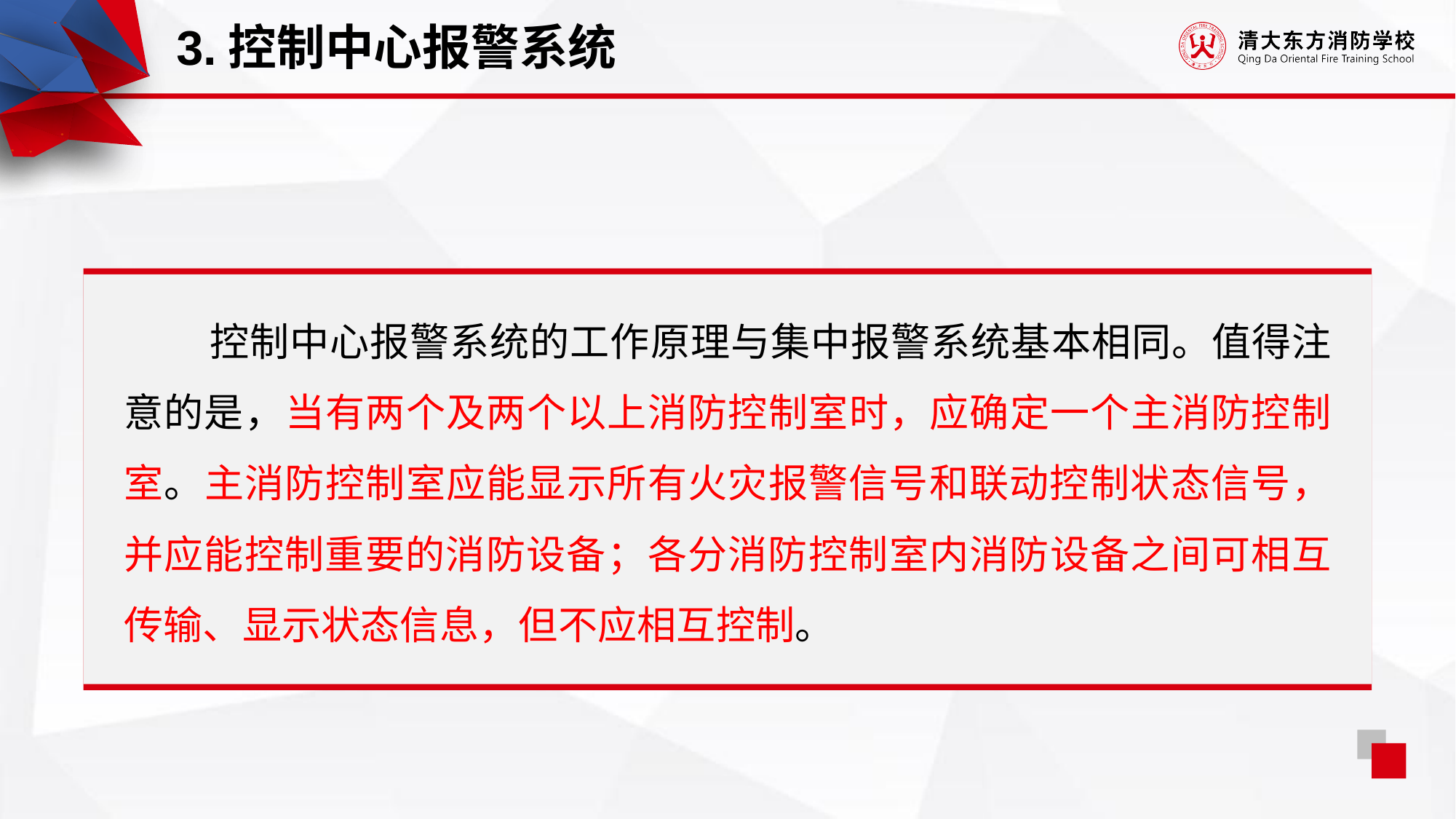

3.控制中心报警系统

控制中心报警系统的工作原理与集中报警系统基本相同。值得注意的是，当有两个及两个以上消防控制室时，应确定一个主消防控制室。主消防控制室应能显示所有火灾报警信号和联动控制状态信号，并应能控制重要的消防设备；各分消防控制室内消防设备之间可相互传输、显示状态信息，但不应相互控制。